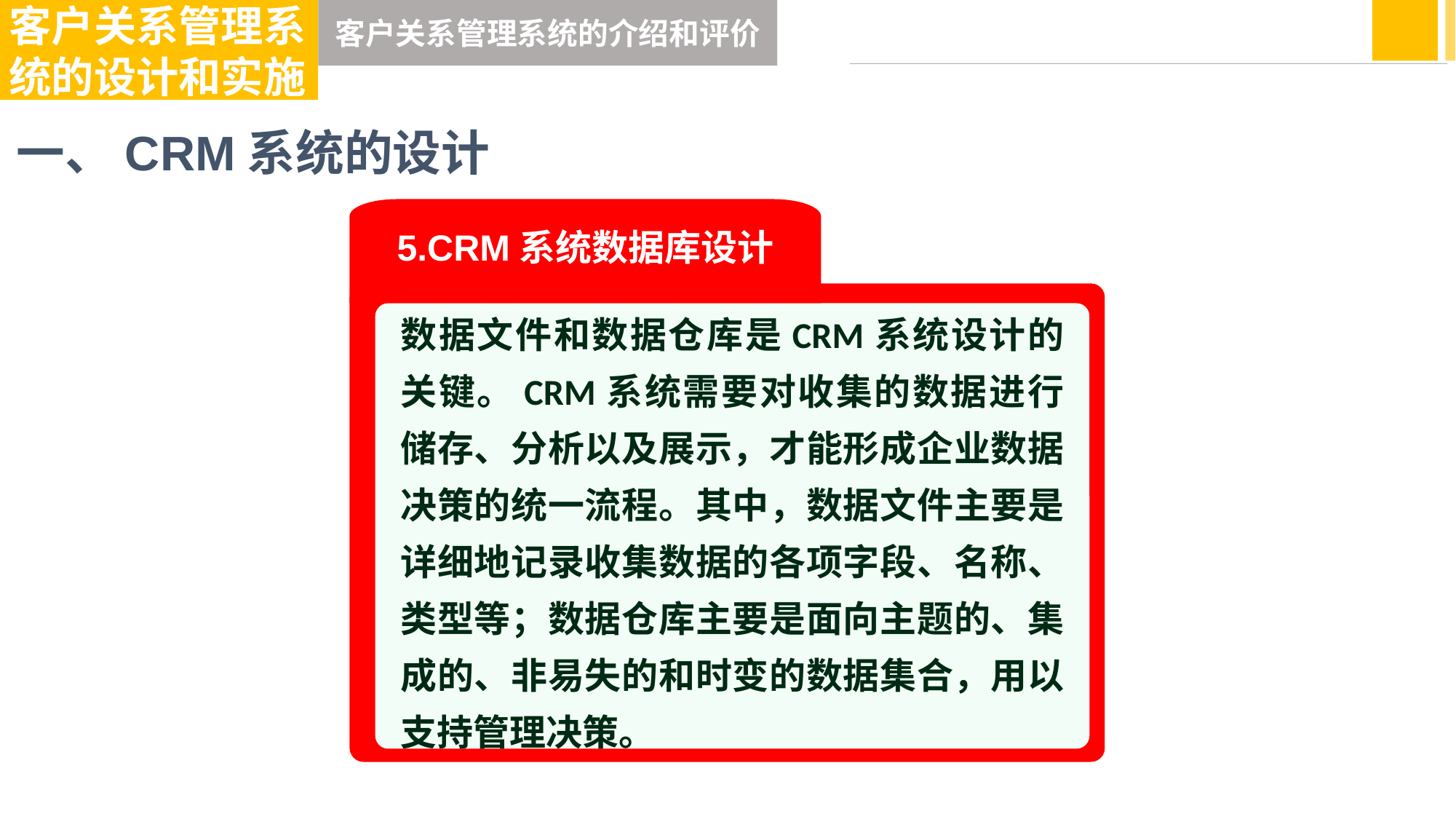

客户关系管理系统的设计和实施
客户关系管理系统的介绍和评价

一、CRM系统的设计
5.CRM系统数据库设计

数据文件和数据仓库是CRM系统设计的关键。CRM系统需要对收集的数据进行储存、分析以及展示，才能形成企业数据决策的统一流程。其中，数据文件主要是详细地记录收集数据的各项字段、名称、类型等；数据仓库主要是面向主题的、集成的、非易失的和时变的数据集合，用以支持管理决策。